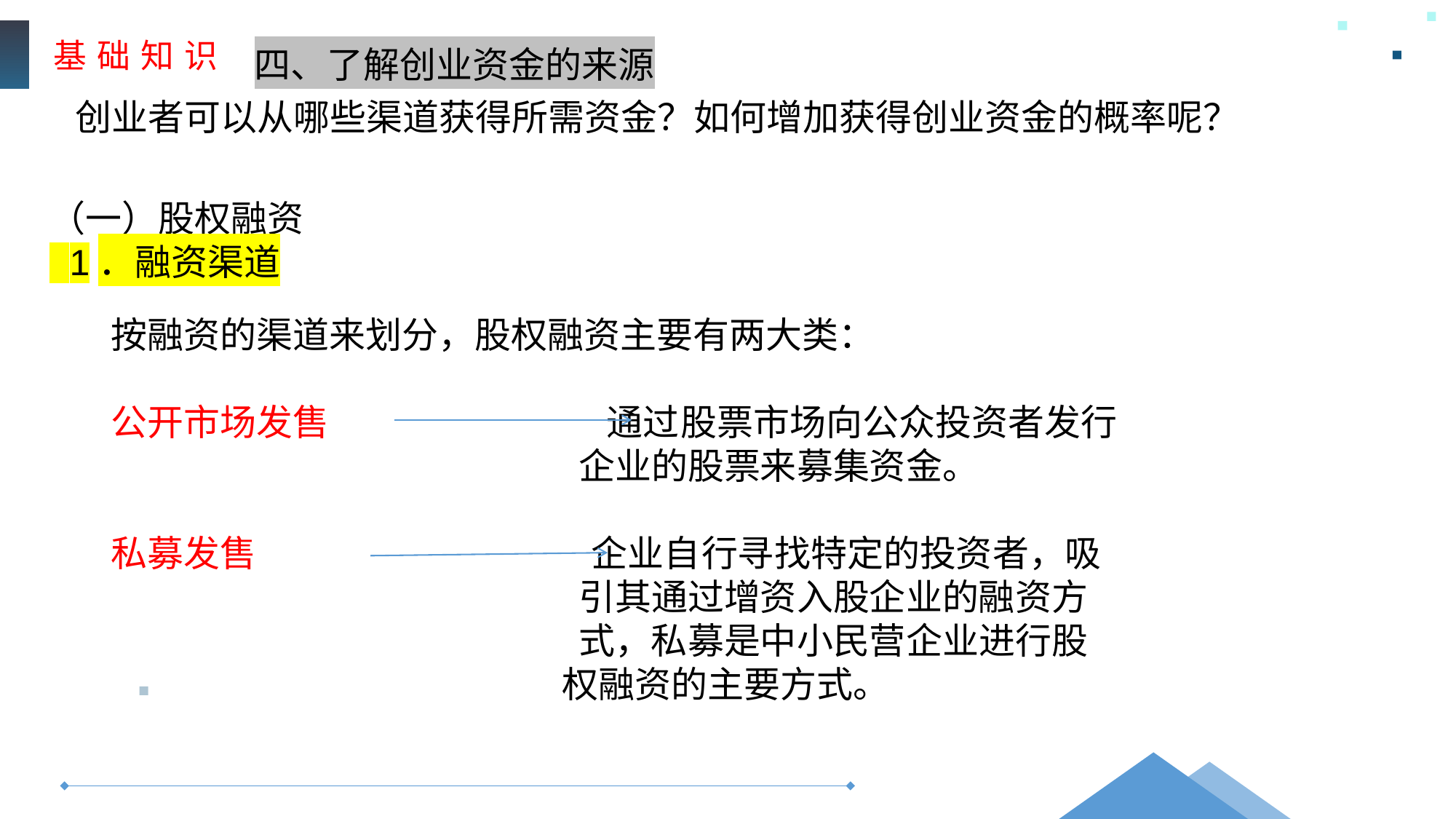

基 础 知 识

四、了解创业资金的来源
创业者可以从哪些渠道获得所需资金？如何增加获得创业资金的概率呢？
（一）股权融资
  1．融资渠道
按融资的渠道来划分，股权融资主要有两大类：

公开市场发售                                  通过股票市场向公众投资者发行
                                                        企业的股票来募集资金。

私募发售                                         企业自行寻找特定的投资者，吸
                                                        引其通过增资入股企业的融资方
                                                        式，私募是中小民营企业进行股
                                                      权融资的主要方式。